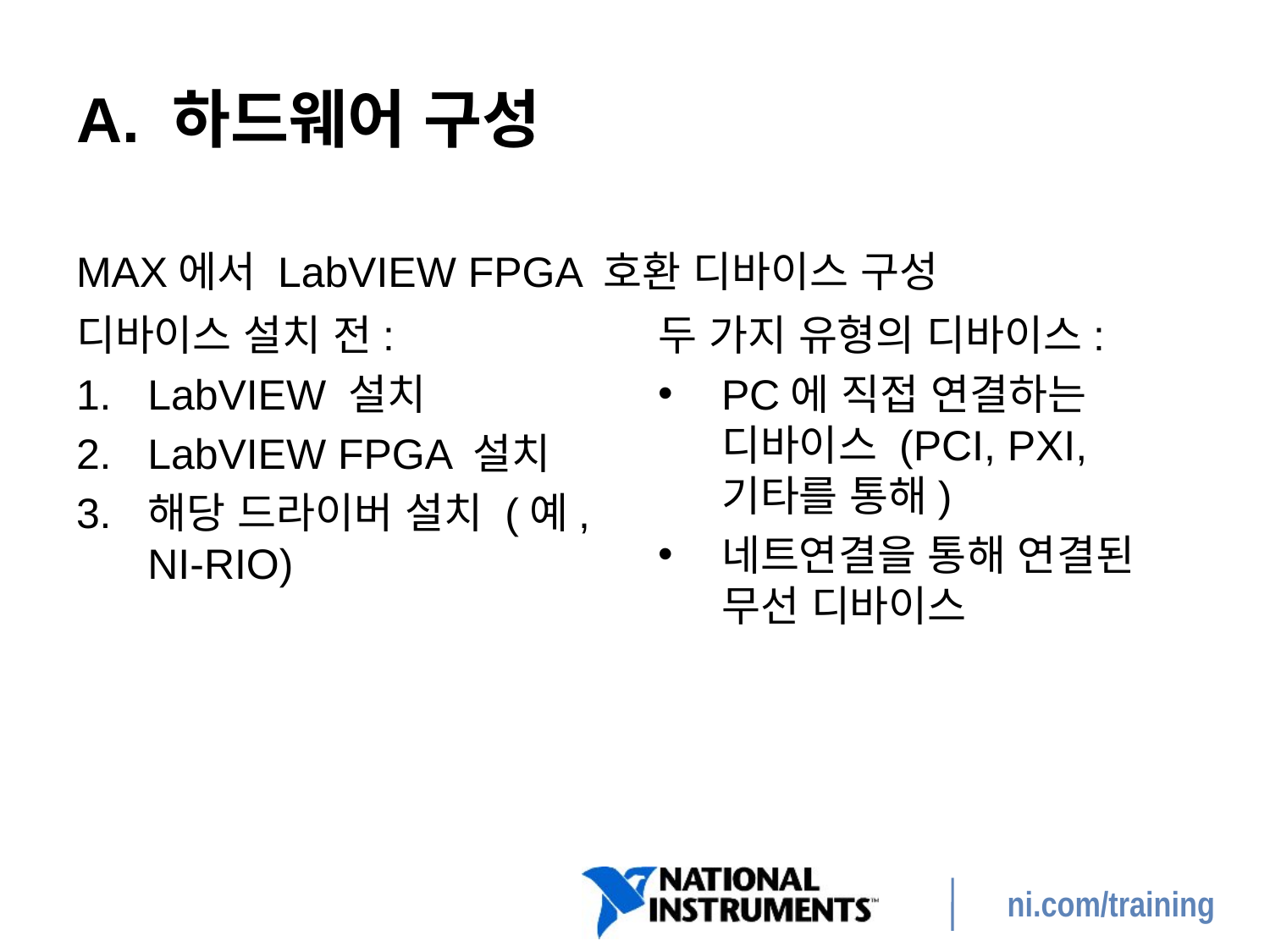

# A. 하드웨어 구성
MAX에서 LabVIEW FPGA 호환 디바이스 구성
디바이스 설치 전:
LabVIEW 설치
LabVIEW FPGA 설치
해당 드라이버 설치 (예, NI-RIO)

두 가지 유형의 디바이스:
PC에 직접 연결하는 디바이스 (PCI, PXI, 기타를 통해)
네트연결을 통해 연결된 무선 디바이스